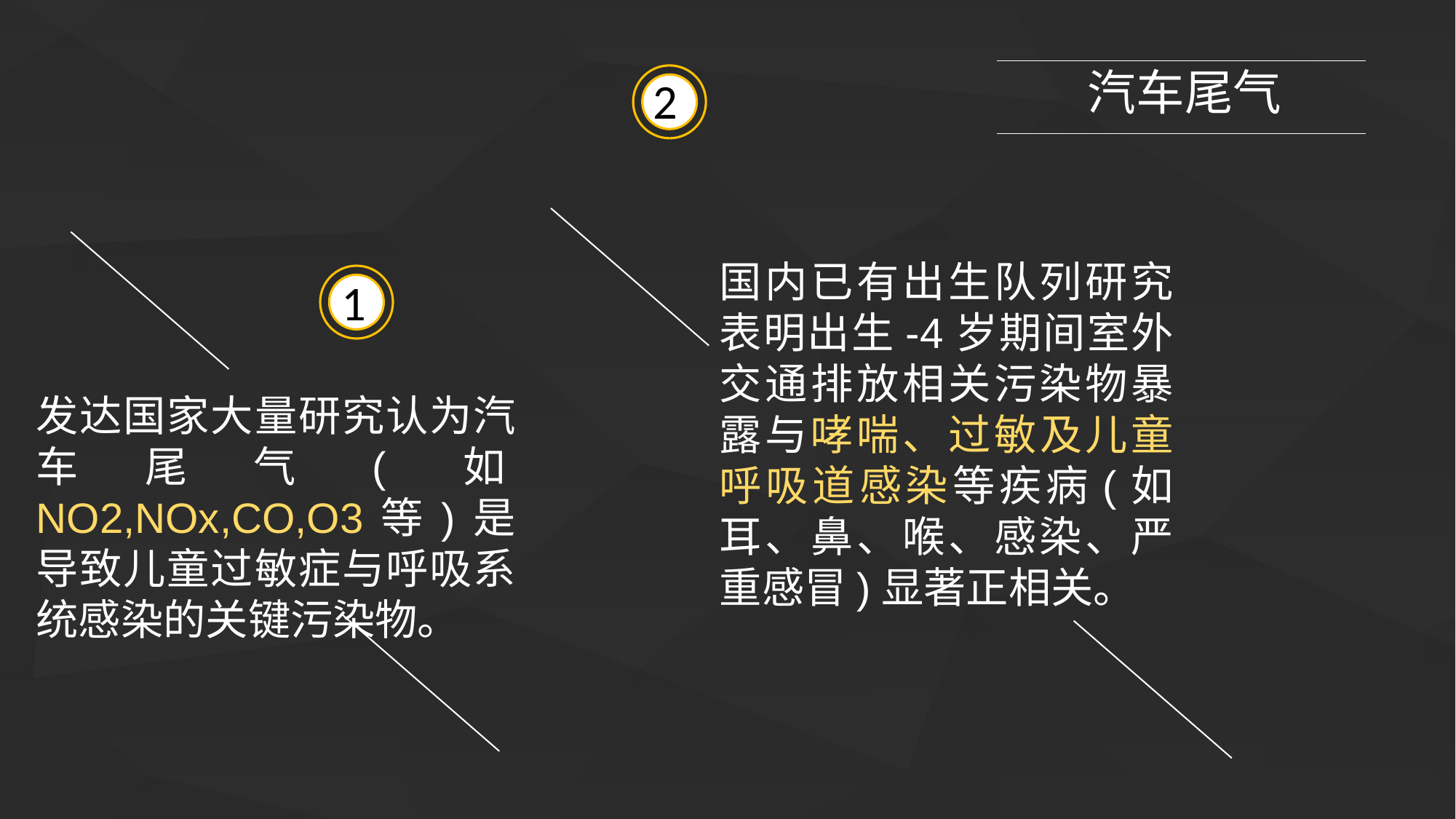

汽车尾气

2

国内已有出生队列研究表明出生-4岁期间室外交通排放相关污染物暴露与哮喘、过敏及儿童呼吸道感染等疾病(如耳、鼻、喉、感染、严重感冒)显著正相关。

1

发达国家大量研究认为汽车尾气(如NO2,NOx,CO,O3等)是导致儿童过敏症与呼吸系统感染的关键污染物。